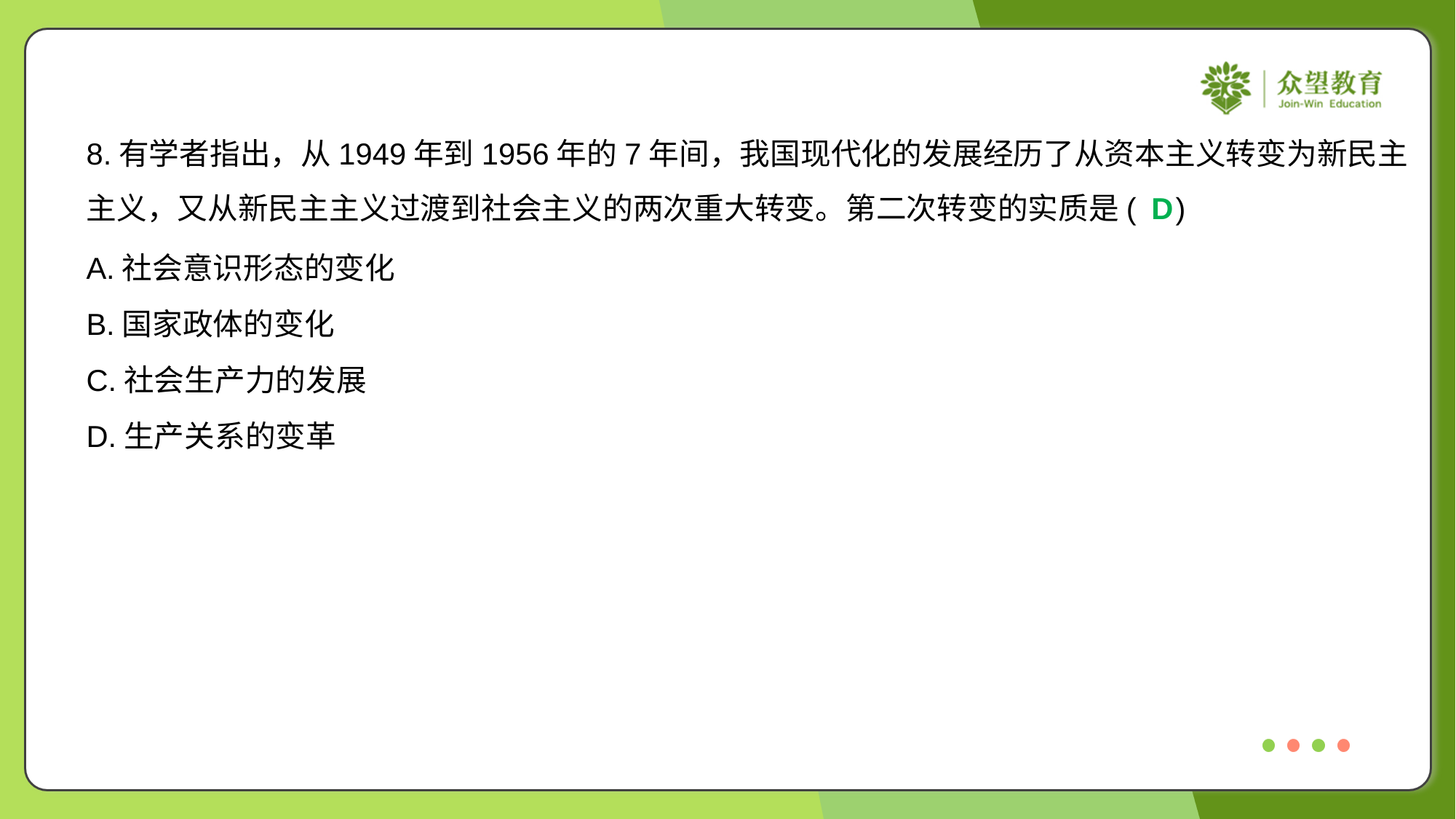

8.有学者指出，从1949年到1956年的7年间，我国现代化的发展经历了从资本主义转变为新民主
主义，又从新民主主义过渡到社会主义的两次重大转变。第二次转变的实质是(     )
D
A.社会意识形态的变化
B.国家政体的变化
C.社会生产力的发展
D.生产关系的变革